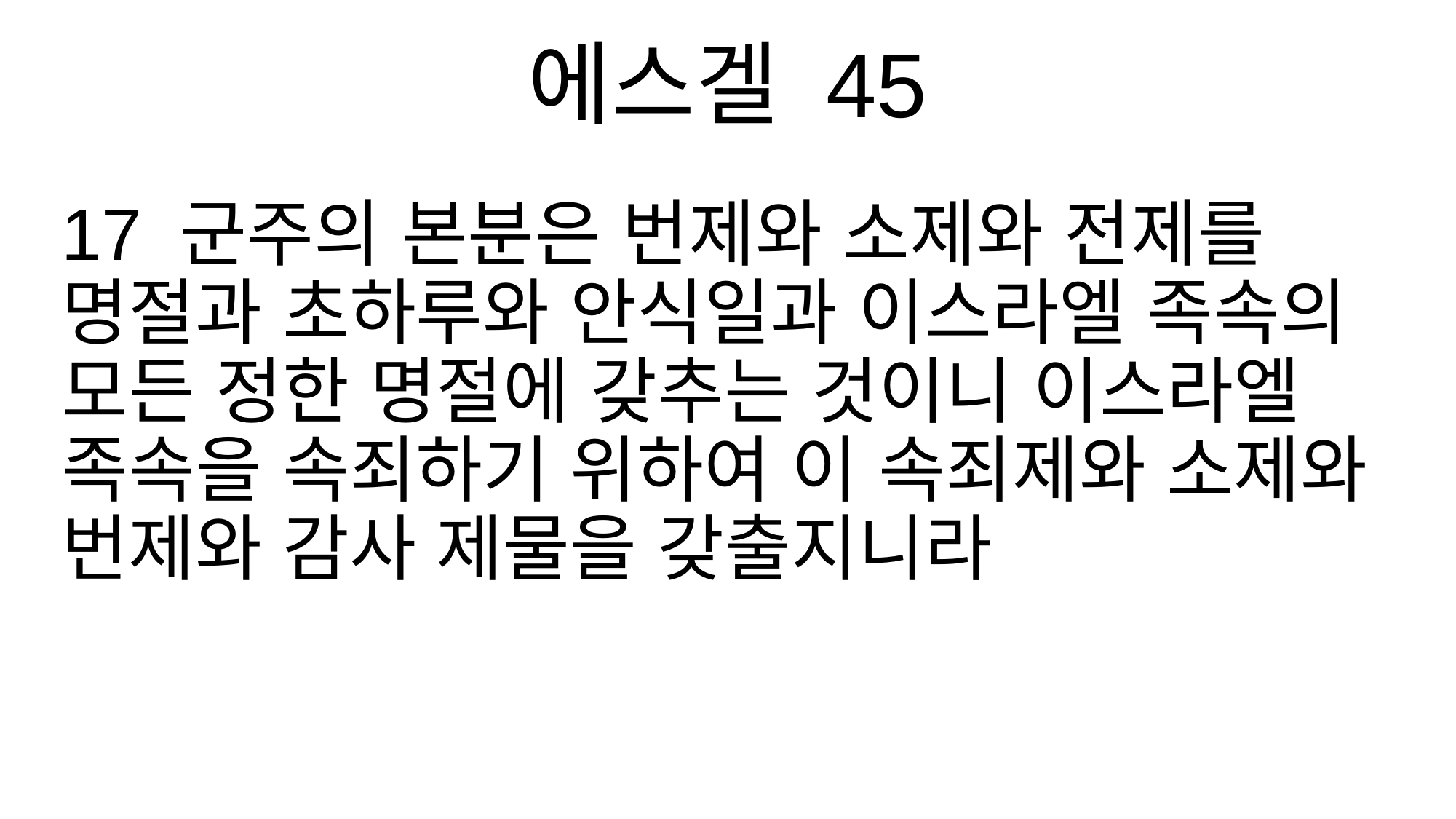

에스겔 45
17 군주의 본분은 번제와 소제와 전제를 명절과 초하루와 안식일과 이스라엘 족속의 모든 정한 명절에 갖추는 것이니 이스라엘 족속을 속죄하기 위하여 이 속죄제와 소제와 번제와 감사 제물을 갖출지니라